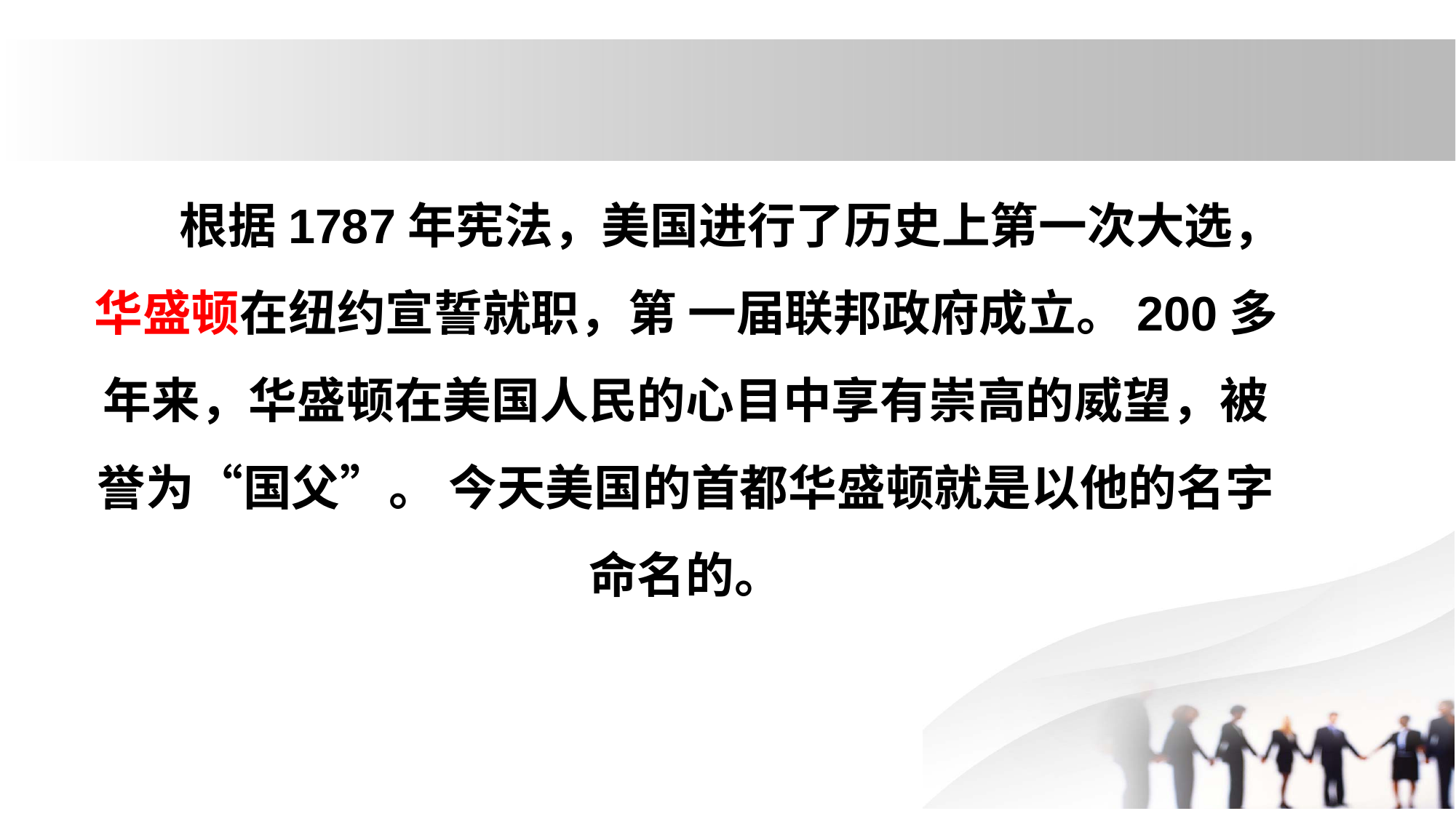

# 根据1787年宪法，美国进行了历史上第一次大选，华盛顿在纽约宣誓就职，第 一届联邦政府成立。200多年来，华盛顿在美国人民的心目中享有崇高的威望，被誉为“国父”。 今天美国的首都华盛顿就是以他的名字命名的。